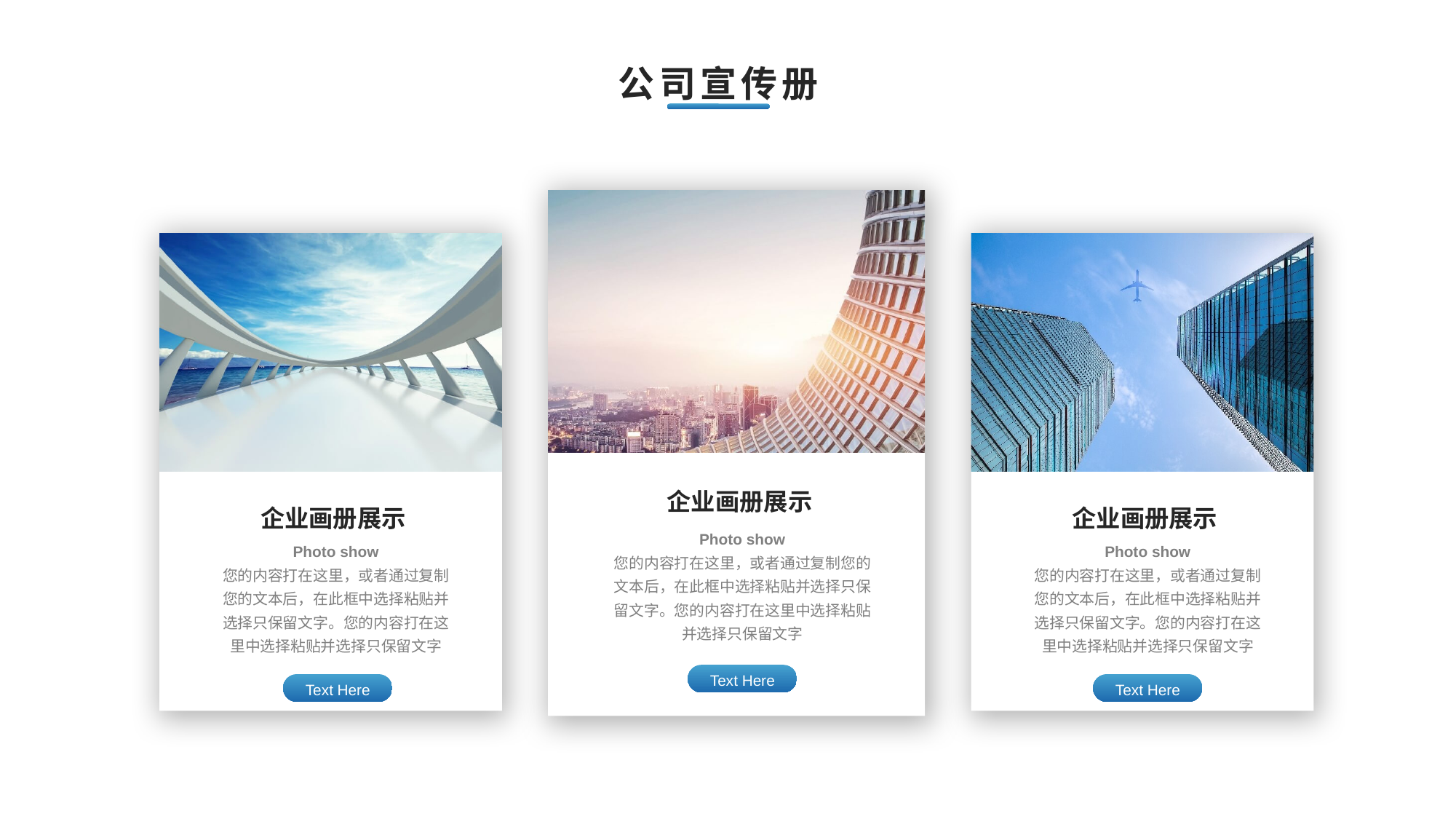

公司宣传册

企业画册展示
Photo show
您的内容打在这里，或者通过复制您的文本后，在此框中选择粘贴并选择只保留文字。您的内容打在这里中选择粘贴并选择只保留文字

企业画册展示
Photo show
您的内容打在这里，或者通过复制您的文本后，在此框中选择粘贴并选择只保留文字。您的内容打在这里中选择粘贴并选择只保留文字

企业画册展示
Photo show
您的内容打在这里，或者通过复制您的文本后，在此框中选择粘贴并选择只保留文字。您的内容打在这里中选择粘贴并选择只保留文字

Text Here

Text Here

Text Here